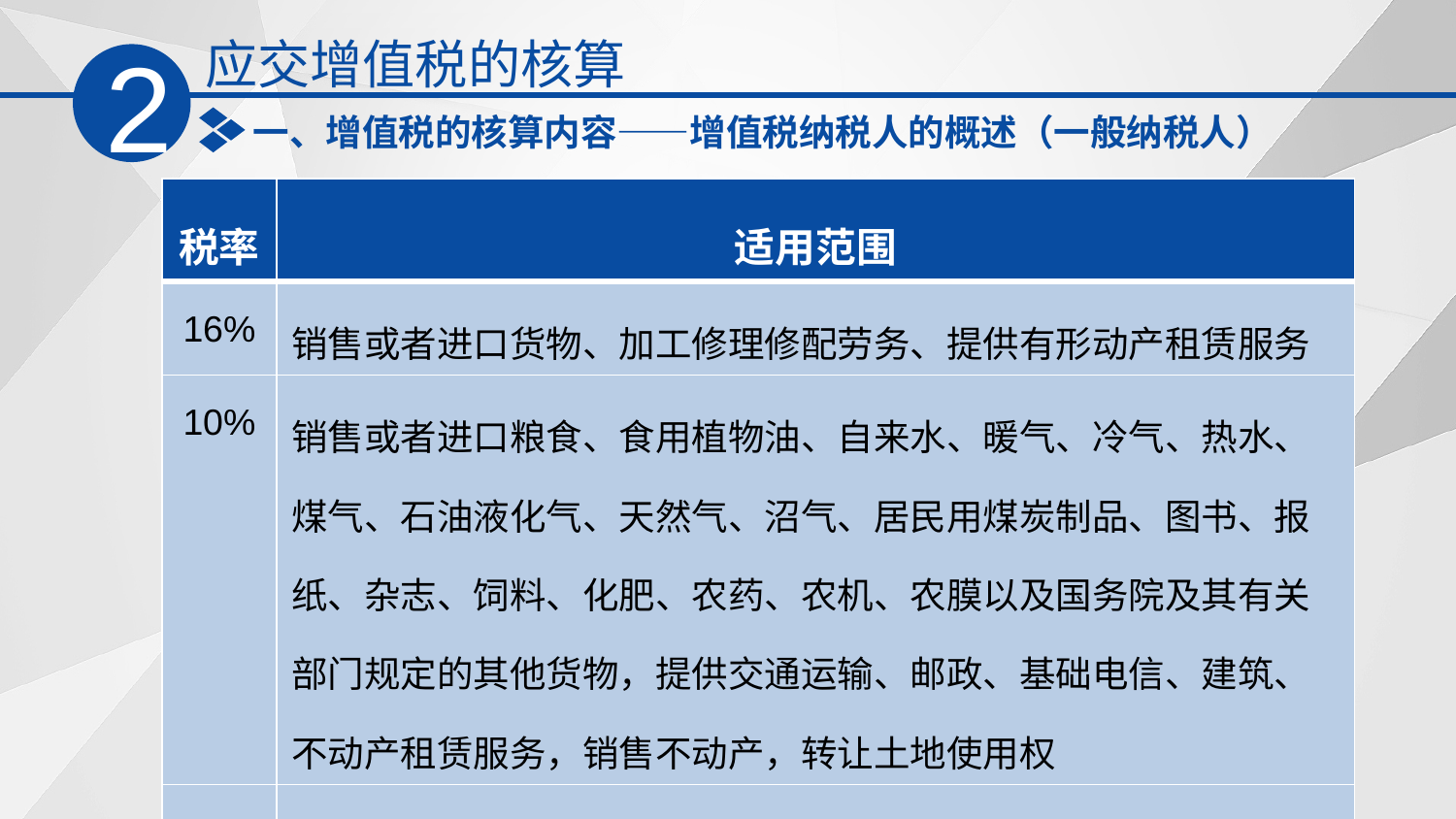

应交增值税的核算
2

一、增值税的核算内容——增值税纳税人的概述（一般纳税人）

| 税率 | 适用范围 |
| --- | --- |
| 16% | 销售或者进口货物、加工修理修配劳务、提供有形动产租赁服务 |
| 10% | 销售或者进口粮食、食用植物油、自来水、暖气、冷气、热水、煤气、石油液化气、天然气、沼气、居民用煤炭制品、图书、报纸、杂志、饲料、化肥、农药、农机、农膜以及国务院及其有关部门规定的其他货物，提供交通运输、邮政、基础电信、建筑、不动产租赁服务，销售不动产，转让土地使用权 |
| 6% | 其他应税行为 |
| 0 | 出口货物，国务院另有规定的除外 |